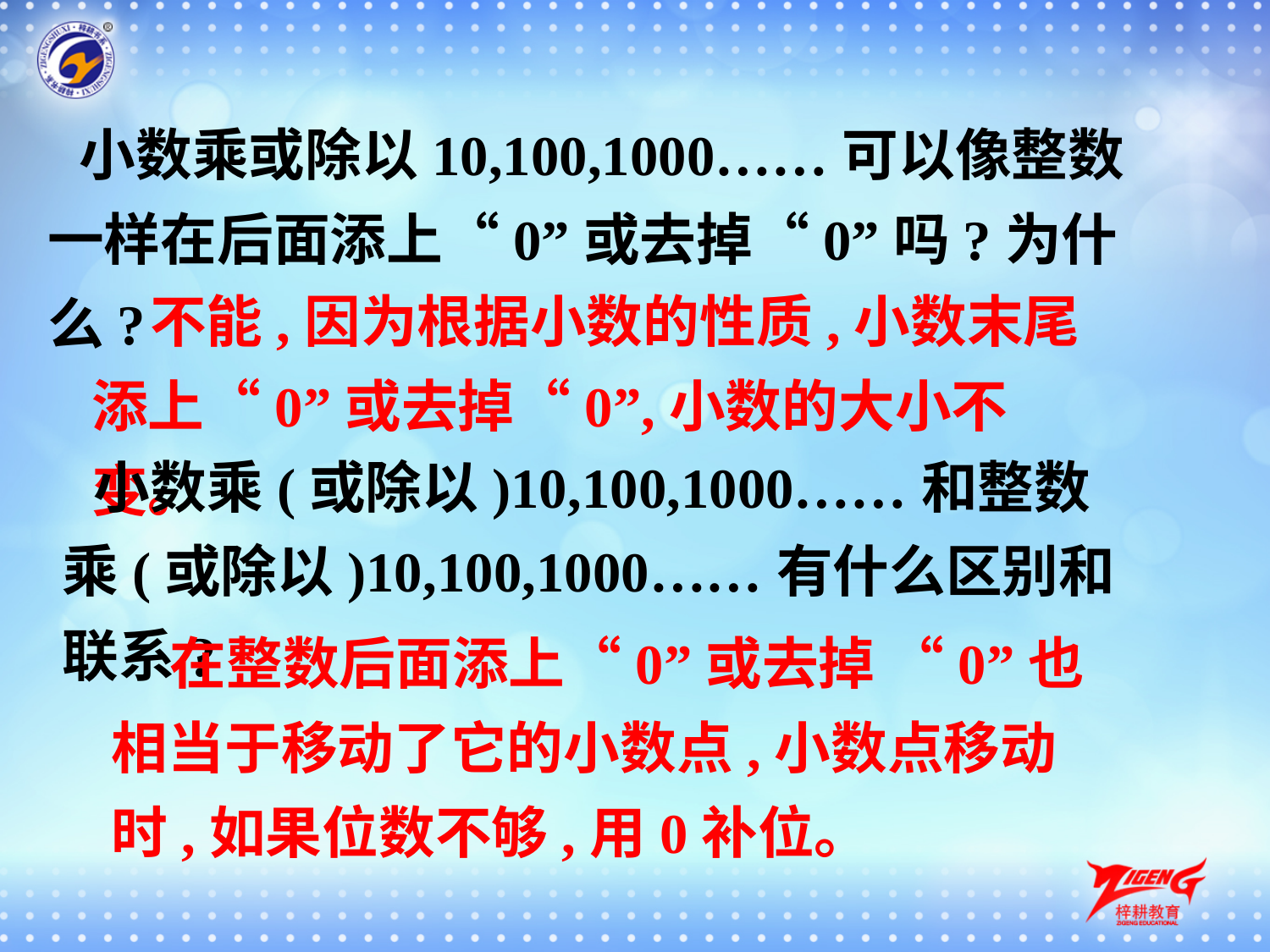

小数乘或除以10,100,1000……可以像整数一样在后面添上“0”或去掉“0”吗?为什么?
 不能,因为根据小数的性质,小数末尾添上“0”或去掉“0”,小数的大小不变。
小数乘(或除以)10,100,1000……和整数乘(或除以)10,100,1000……有什么区别和联系?
 在整数后面添上“0”或去掉 “0”也相当于移动了它的小数点,小数点移动时,如果位数不够,用0补位。